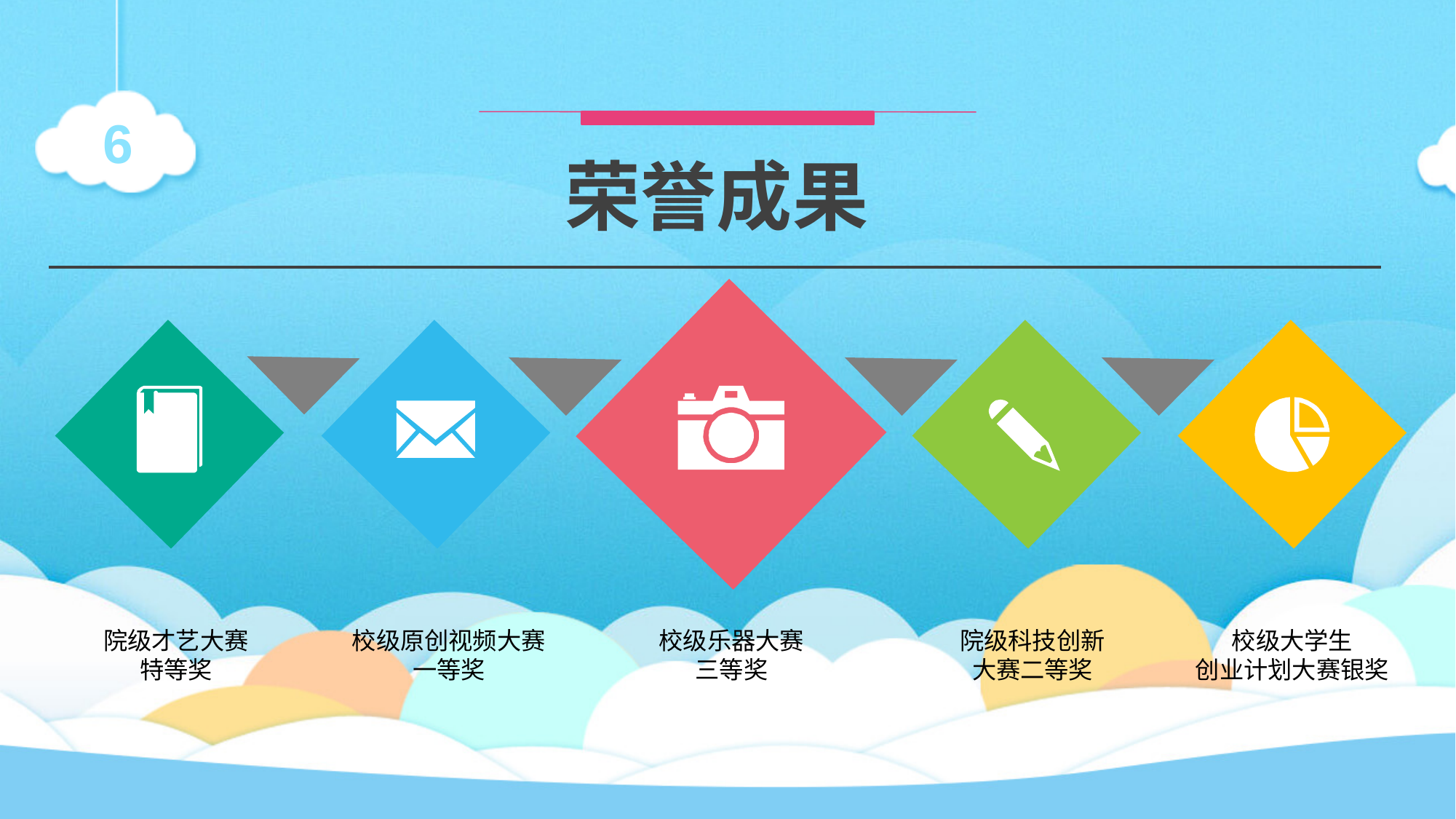

#
荣誉成果

校级乐器大赛
三等奖

院级科技创新
大赛二等奖

校级大学生
创业计划大赛银奖

院级才艺大赛
特等奖

校级原创视频大赛
一等奖